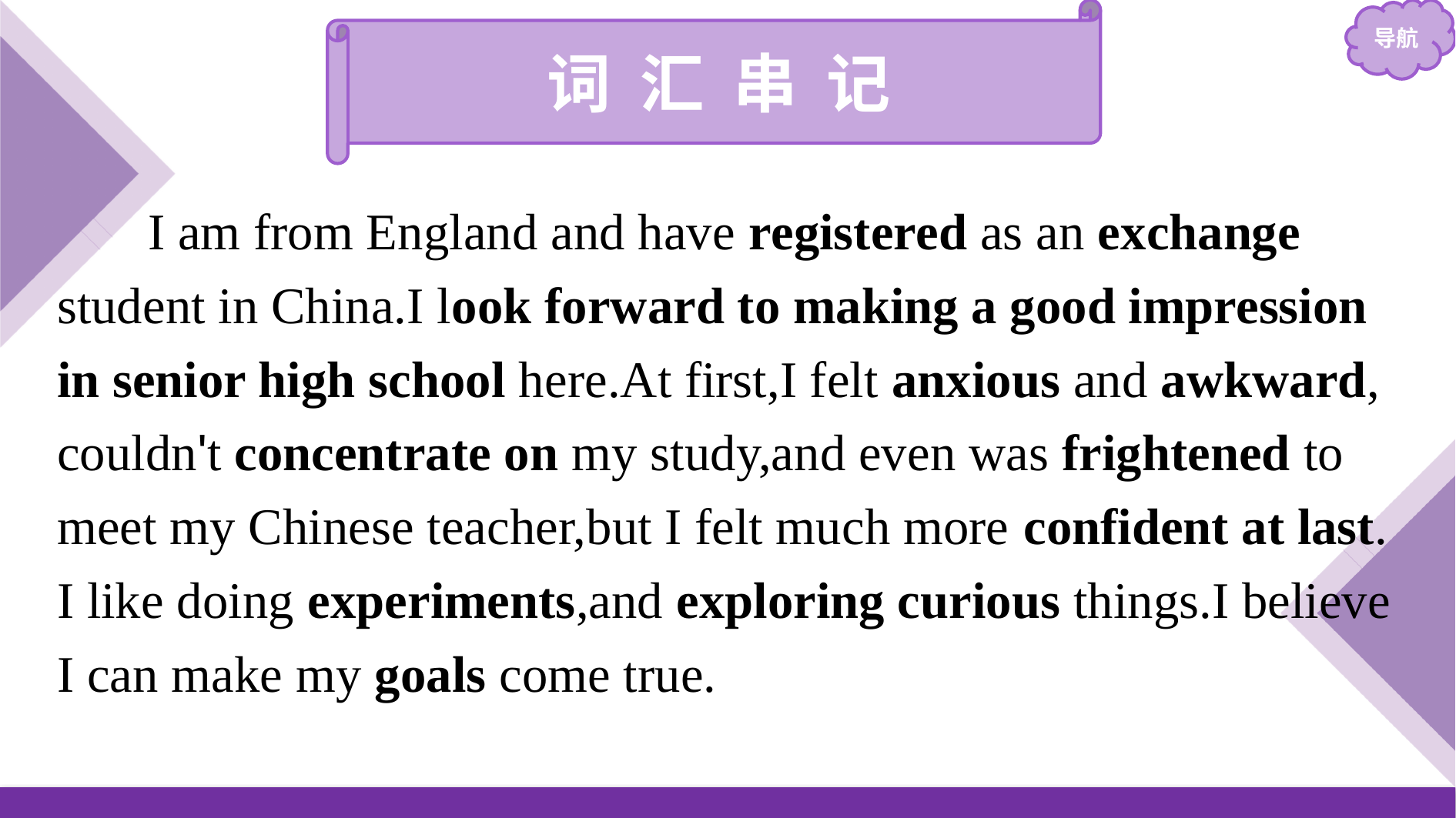

词  汇  串  记
I am from England and have registered as an exchange student in China.I look forward to making a good impression in senior high school here.At first,I felt anxious and awkward, couldn't concentrate on my study,and even was frightened to meet my Chinese teacher,but I felt much more confident at last. I like doing experiments,and exploring curious things.I believe I can make my goals come true.